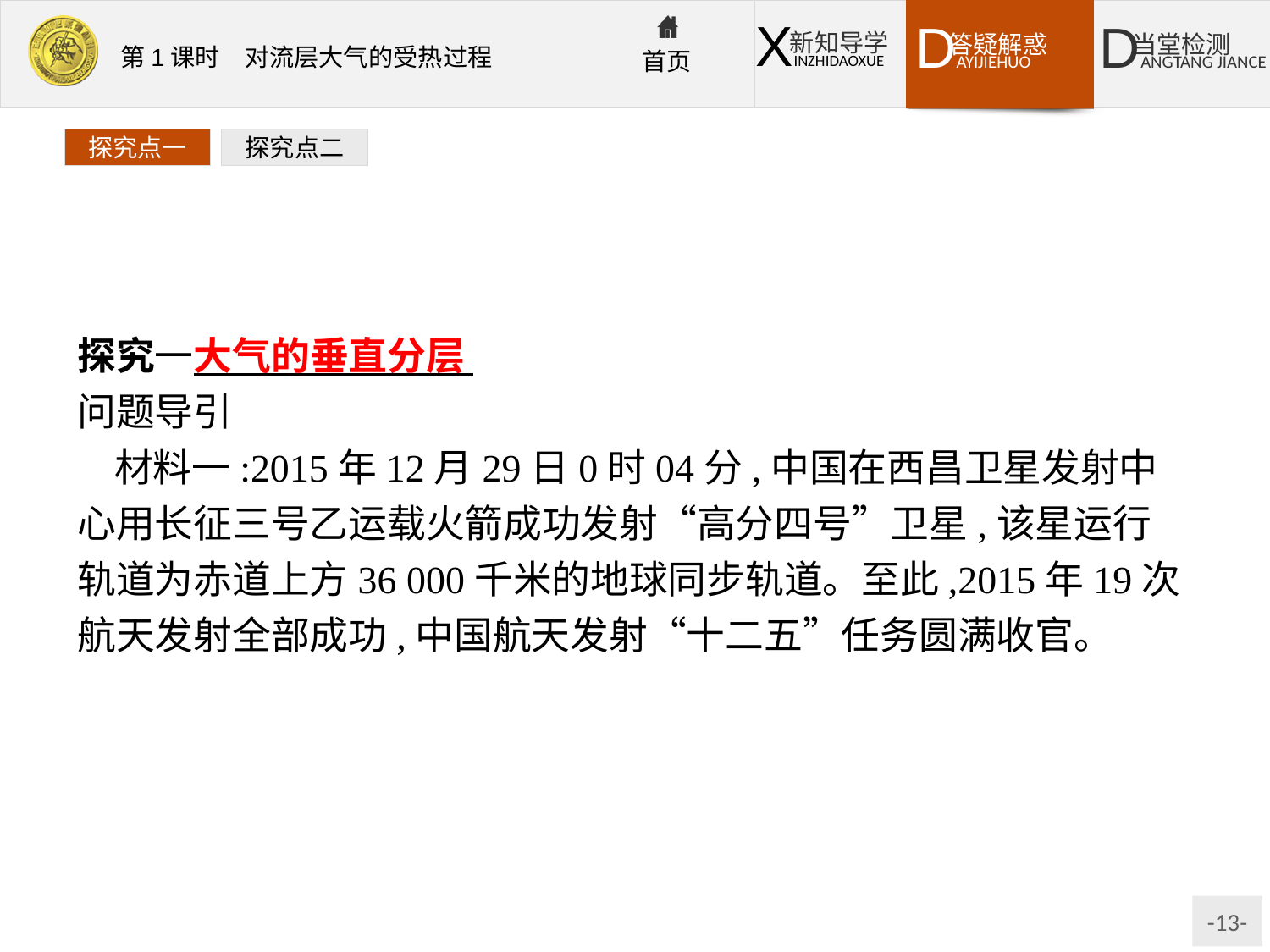

探究点一
探究点二
探究一大气的垂直分层
问题导引
材料一:2015年12月29日0时04分,中国在西昌卫星发射中心用长征三号乙运载火箭成功发射“高分四号”卫星,该星运行轨道为赤道上方36 000千米的地球同步轨道。至此,2015年19次航天发射全部成功,中国航天发射“十二五”任务圆满收官。